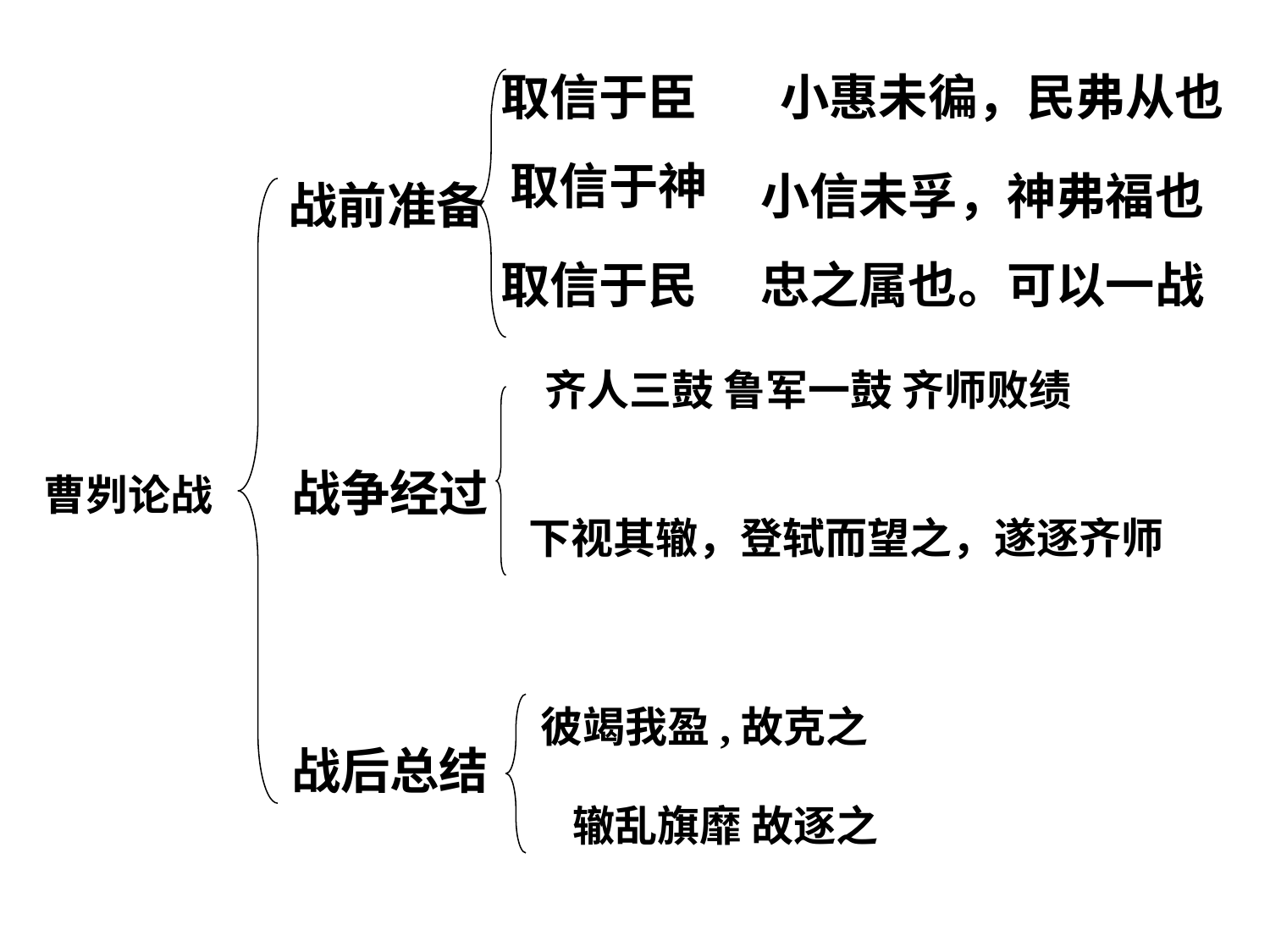

取信于臣
小惠未徧，民弗从也

取信于神
小信未孚，神弗福也
战前准备

取信于民
忠之属也。可以一战
齐人三鼓 鲁军一鼓 齐师败绩

战争经过
曹刿论战
下视其辙，登轼而望之，遂逐齐师

彼竭我盈,故克之
战后总结
辙乱旗靡 故逐之